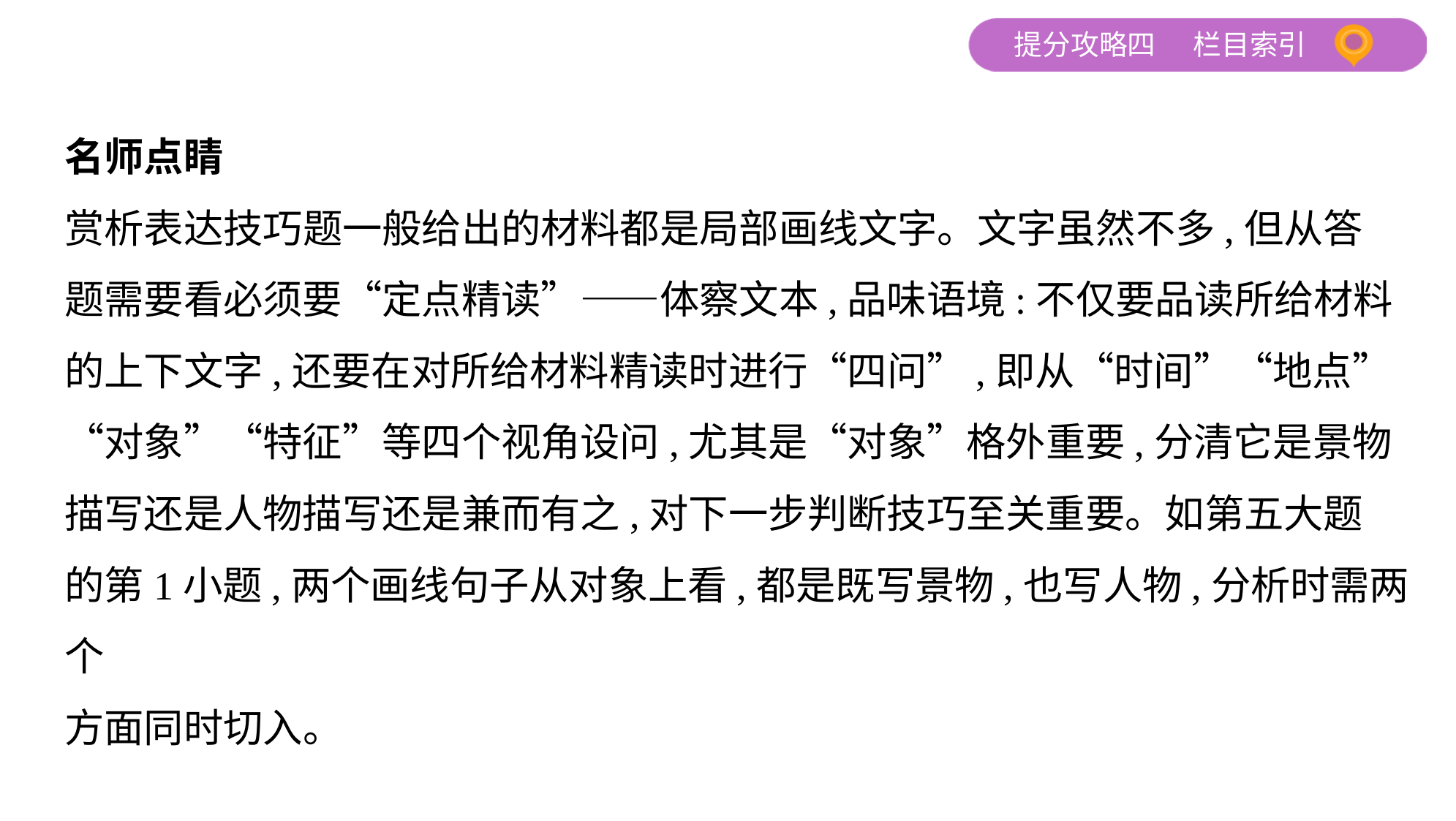

名师点睛
赏析表达技巧题一般给出的材料都是局部画线文字。文字虽然不多,但从答
题需要看必须要“定点精读”——体察文本,品味语境:不仅要品读所给材料
的上下文字,还要在对所给材料精读时进行“四问”,即从“时间”“地点”
“对象”“特征”等四个视角设问,尤其是“对象”格外重要,分清它是景物
描写还是人物描写还是兼而有之,对下一步判断技巧至关重要。如第五大题
的第1小题,两个画线句子从对象上看,都是既写景物,也写人物,分析时需两个
方面同时切入。